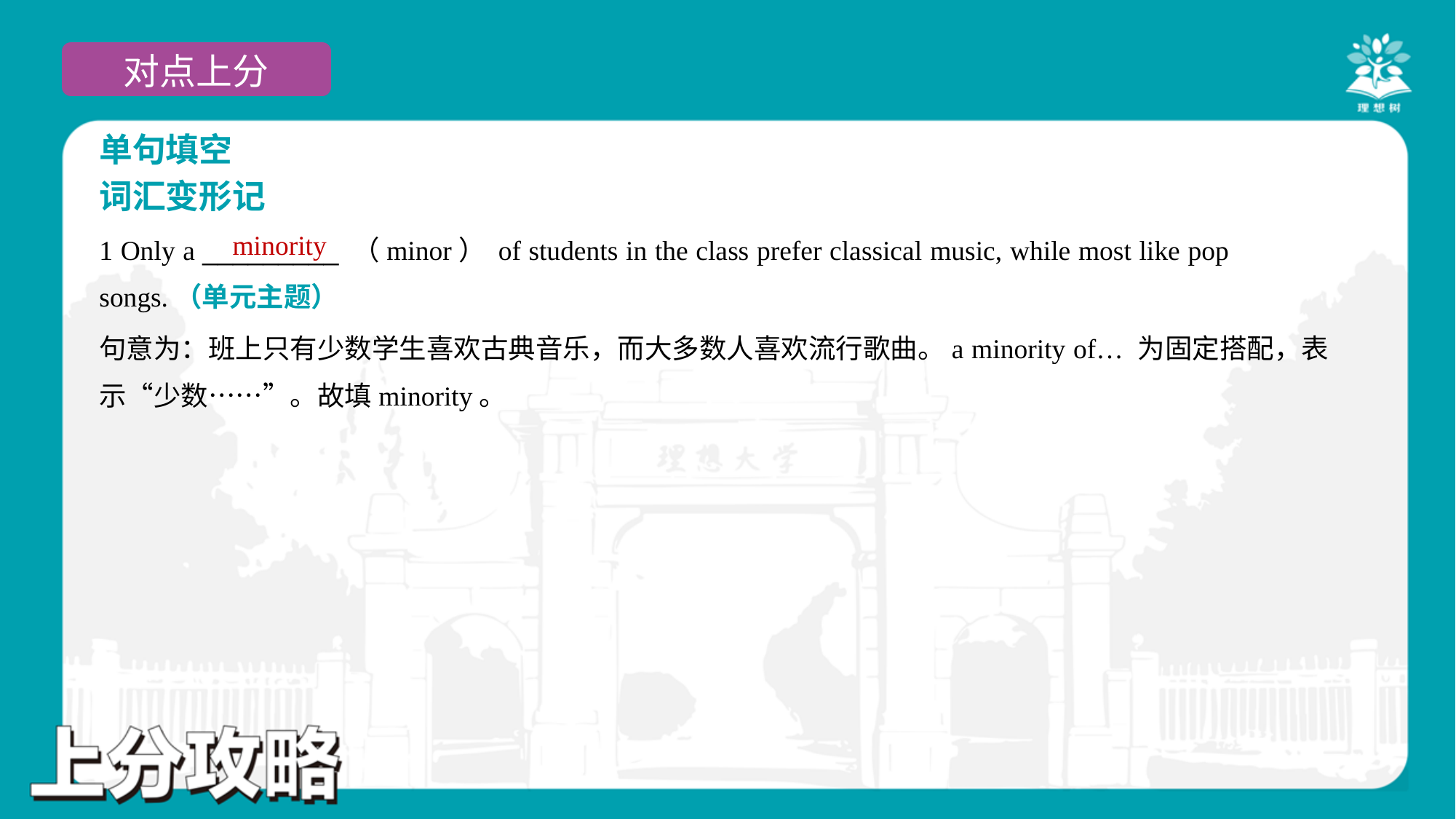

单句填空
词汇变形记
minority
1 Only a _________ （minor） of students in the class prefer classical music, while most like pop
songs.（单元主题）
句意为：班上只有少数学生喜欢古典音乐，而大多数人喜欢流行歌曲。a minority of… 为固定搭配，表
示“少数……”。故填minority。